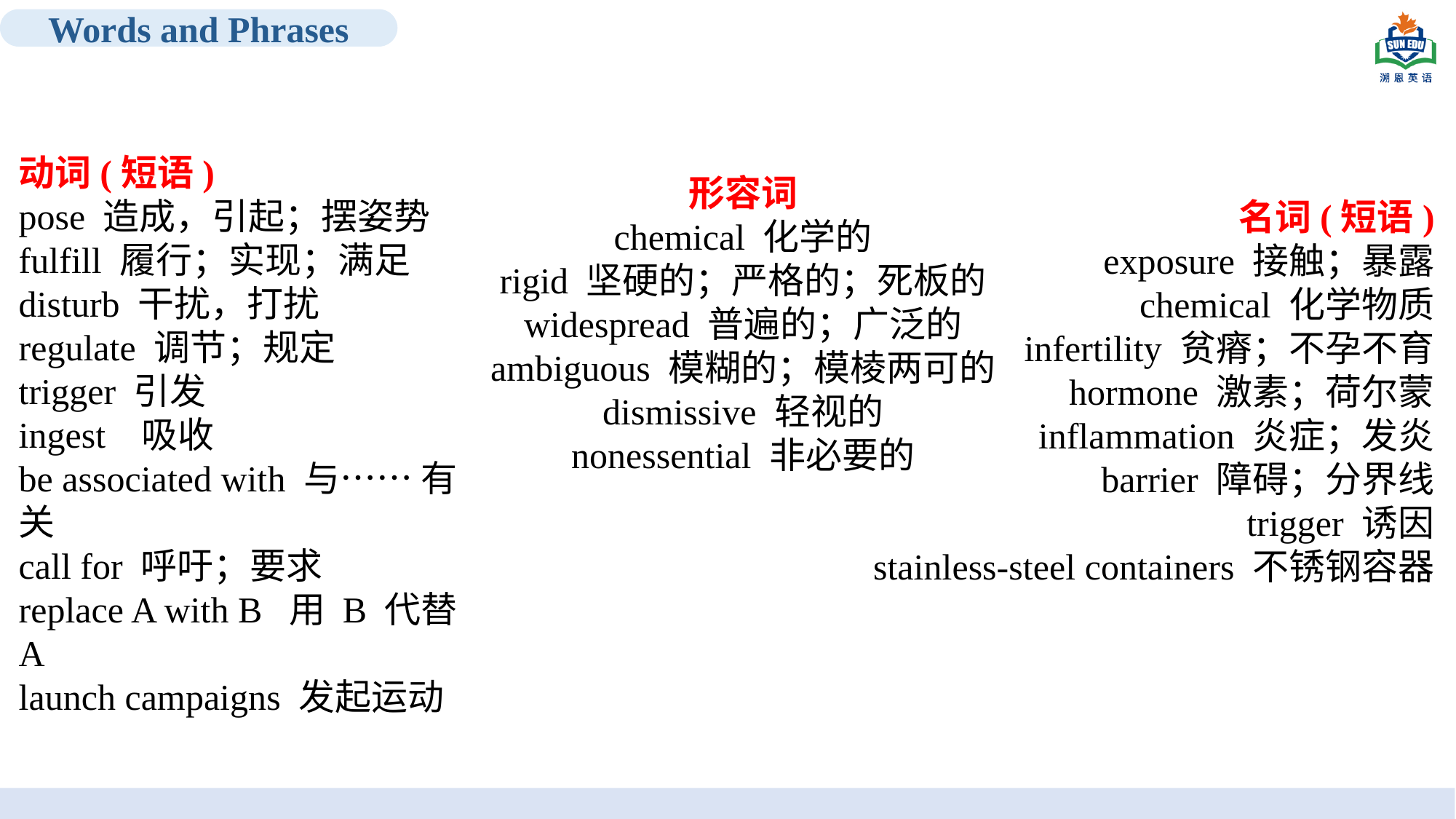

Words and Phrases
动词(短语)
pose 造成，引起；摆姿势
fulfill 履行；实现；满足
disturb 干扰，打扰
regulate 调节；规定
trigger 引发
ingest   吸收
be associated with 与…… 有关
call for 呼吁；要求
replace A with B  用 B 代替 A
launch campaigns 发起运动
形容词
chemical 化学的
rigid 坚硬的；严格的；死板的
widespread 普遍的；广泛的
ambiguous 模糊的；模棱两可的
dismissive 轻视的
nonessential 非必要的
名词(短语)
exposure 接触；暴露
chemical 化学物质
infertility 贫瘠；不孕不育
hormone 激素；荷尔蒙
inflammation 炎症；发炎
barrier 障碍；分界线
trigger 诱因
stainless-steel containers 不锈钢容器
TRAVEL